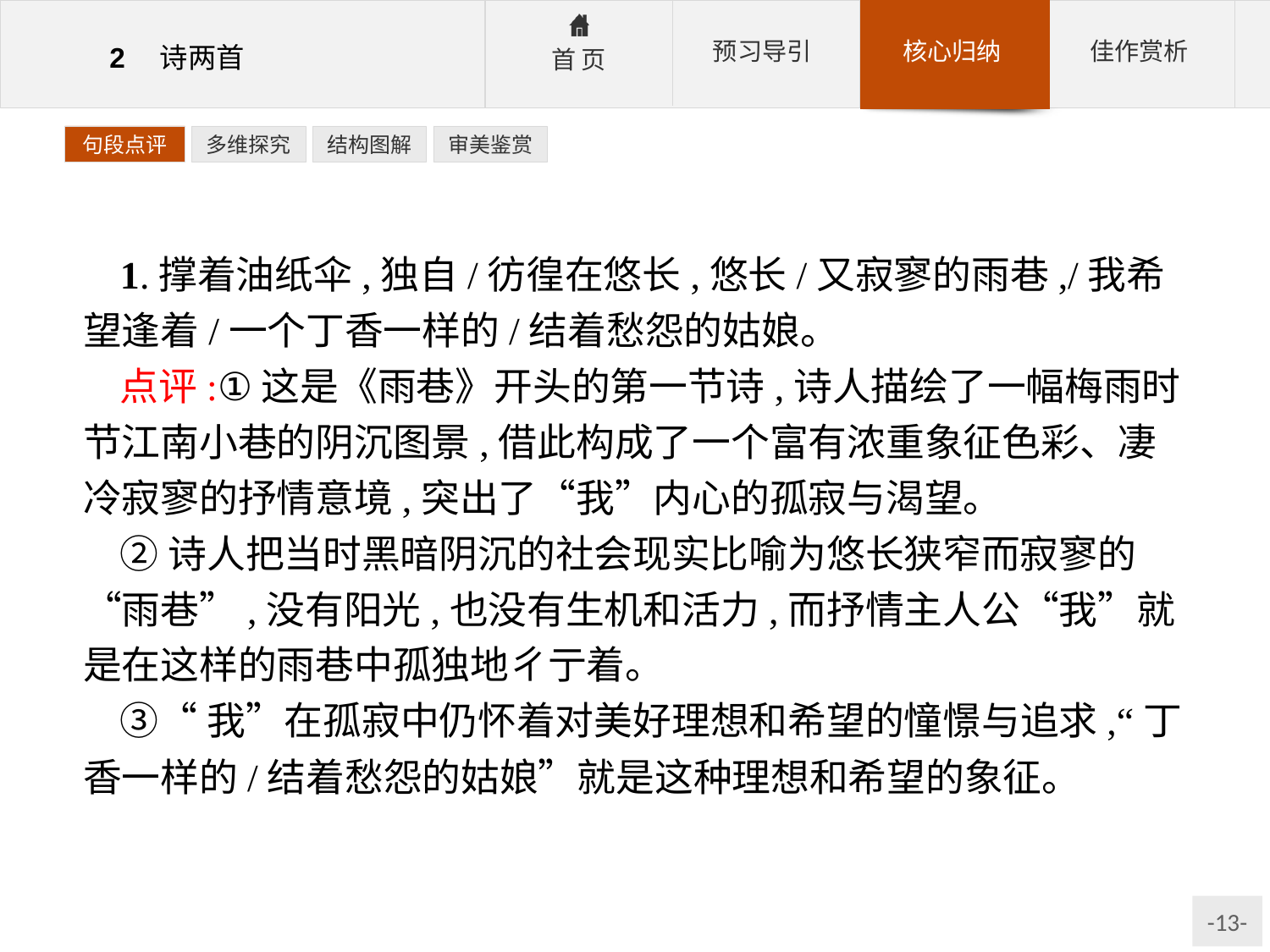

句段点评
多维探究
结构图解
审美鉴赏
1.撑着油纸伞,独自/彷徨在悠长,悠长/又寂寥的雨巷,/我希望逢着/一个丁香一样的/结着愁怨的姑娘。
点评:①这是《雨巷》开头的第一节诗,诗人描绘了一幅梅雨时节江南小巷的阴沉图景,借此构成了一个富有浓重象征色彩、凄冷寂寥的抒情意境,突出了“我”内心的孤寂与渴望。
②诗人把当时黑暗阴沉的社会现实比喻为悠长狭窄而寂寥的“雨巷”,没有阳光,也没有生机和活力,而抒情主人公“我”就是在这样的雨巷中孤独地ㄔ亍着。
③“我”在孤寂中仍怀着对美好理想和希望的憧憬与追求,“丁香一样的/结着愁怨的姑娘”就是这种理想和希望的象征。